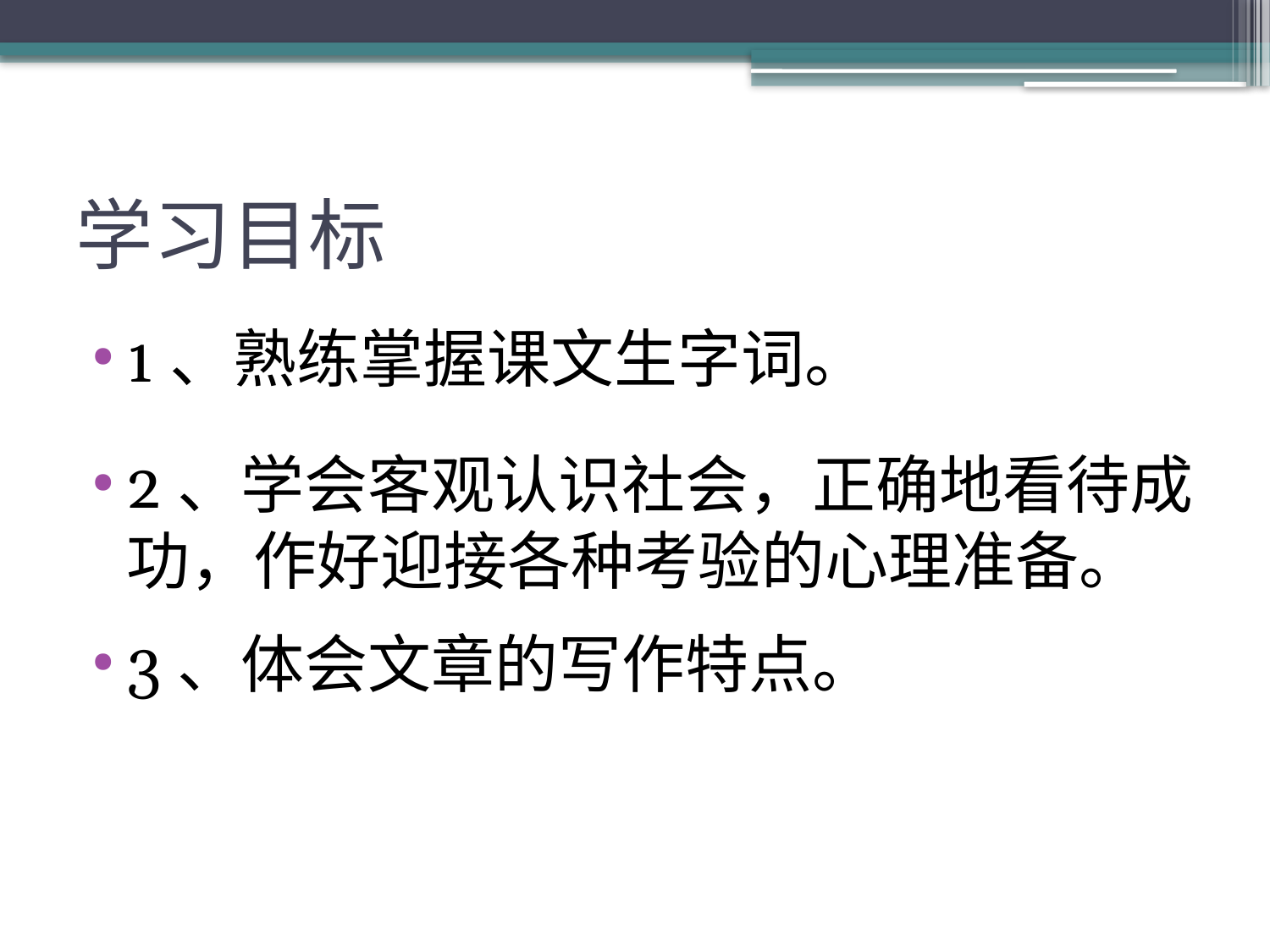

# 学习目标
1、熟练掌握课文生字词。

2、学会客观认识社会，正确地看待成功，作好迎接各种考验的心理准备。

3、体会文章的写作特点。